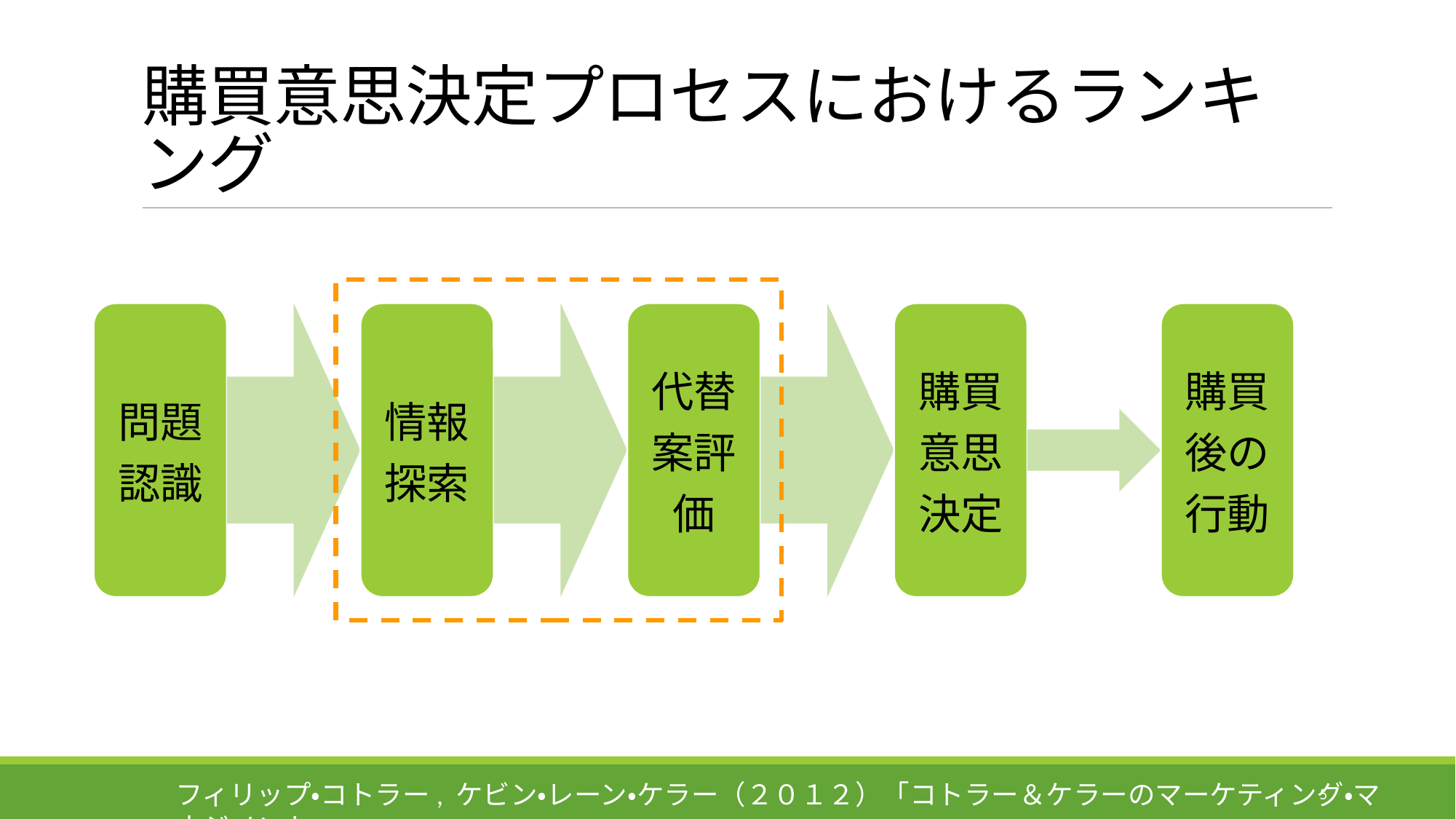

# 購買意思決定プロセスにおけるランキング

問題認識
情報探索
代替案評価
購買意思決定
購買後の行動
5
フィリップ・コトラー, ケビン・レーン・ケラー（２０１２）「コトラー＆ケラーのマーケティング・マネジメント」